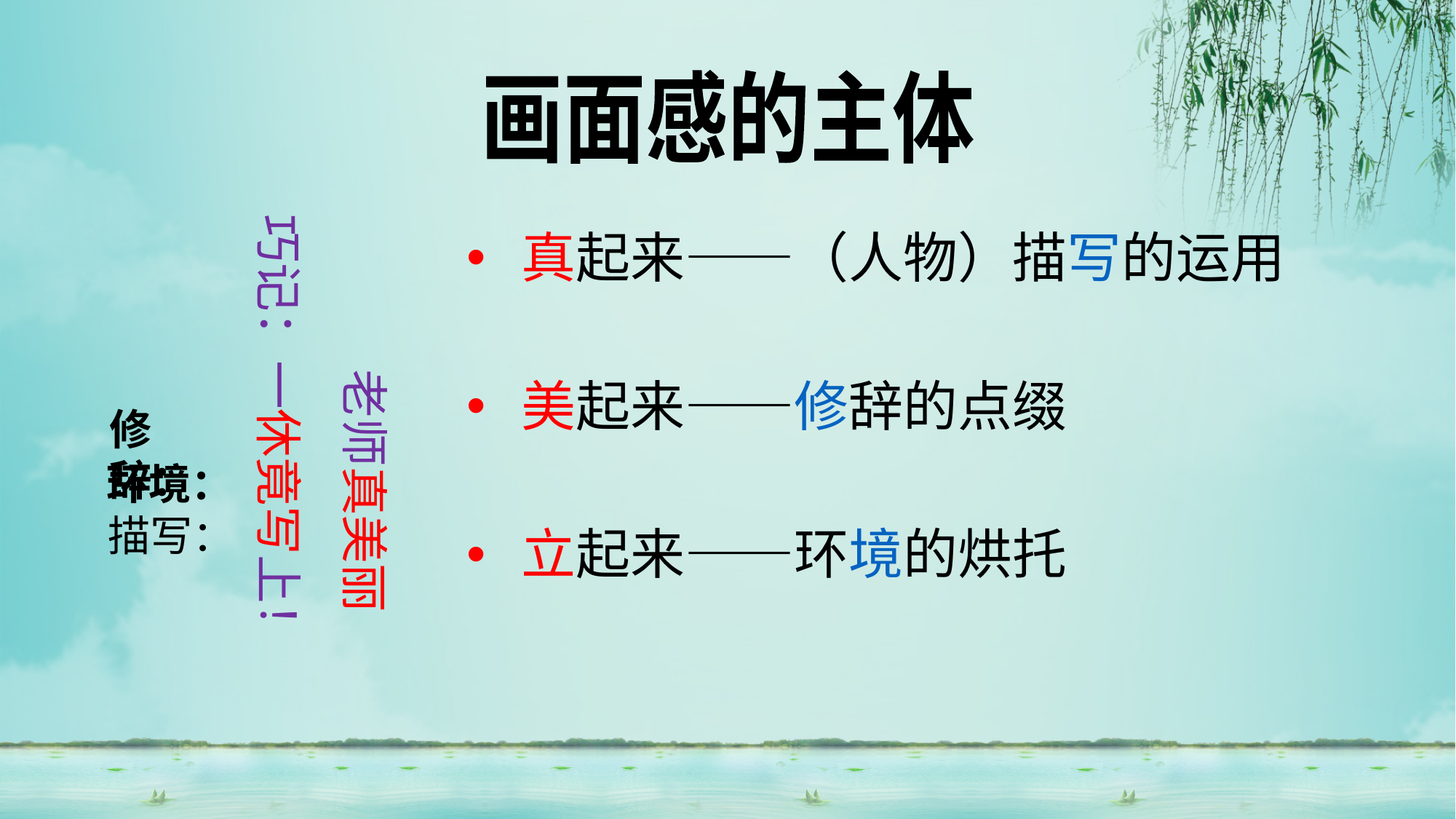

画面感的主体
巧记：一休竟写上！
真起来——（人物）描写的运用

美起来——修辞的点缀

立起来——环境的烘托
老师真美丽
修辞：
环境：
描写：